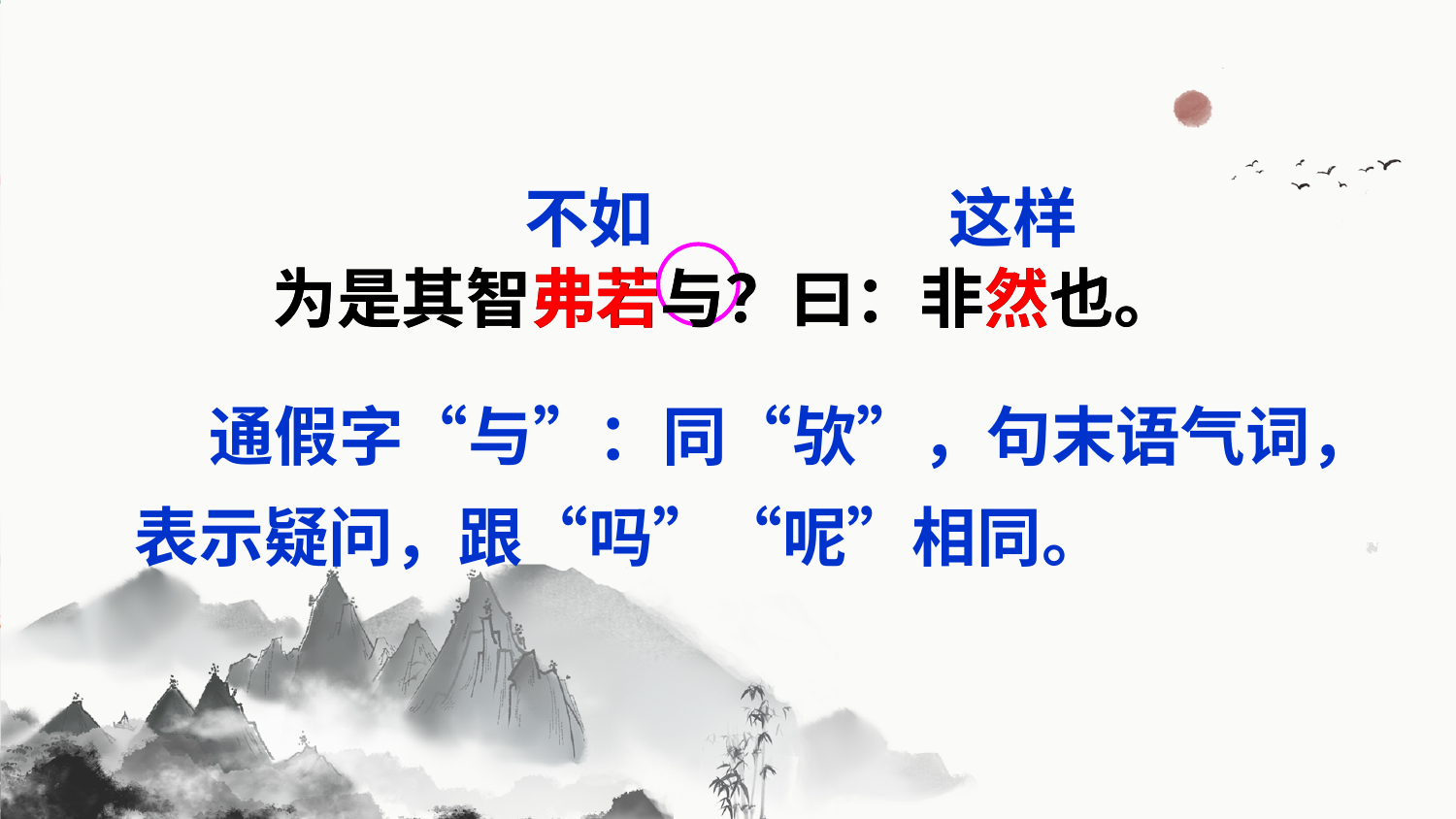

不如
这样
为是其智弗若与？曰：非然也。
为是其智弗若与？曰：非然也。

    通假字“与”：同“欤”，句末语气词，表示疑问，跟“吗”“呢”相同。